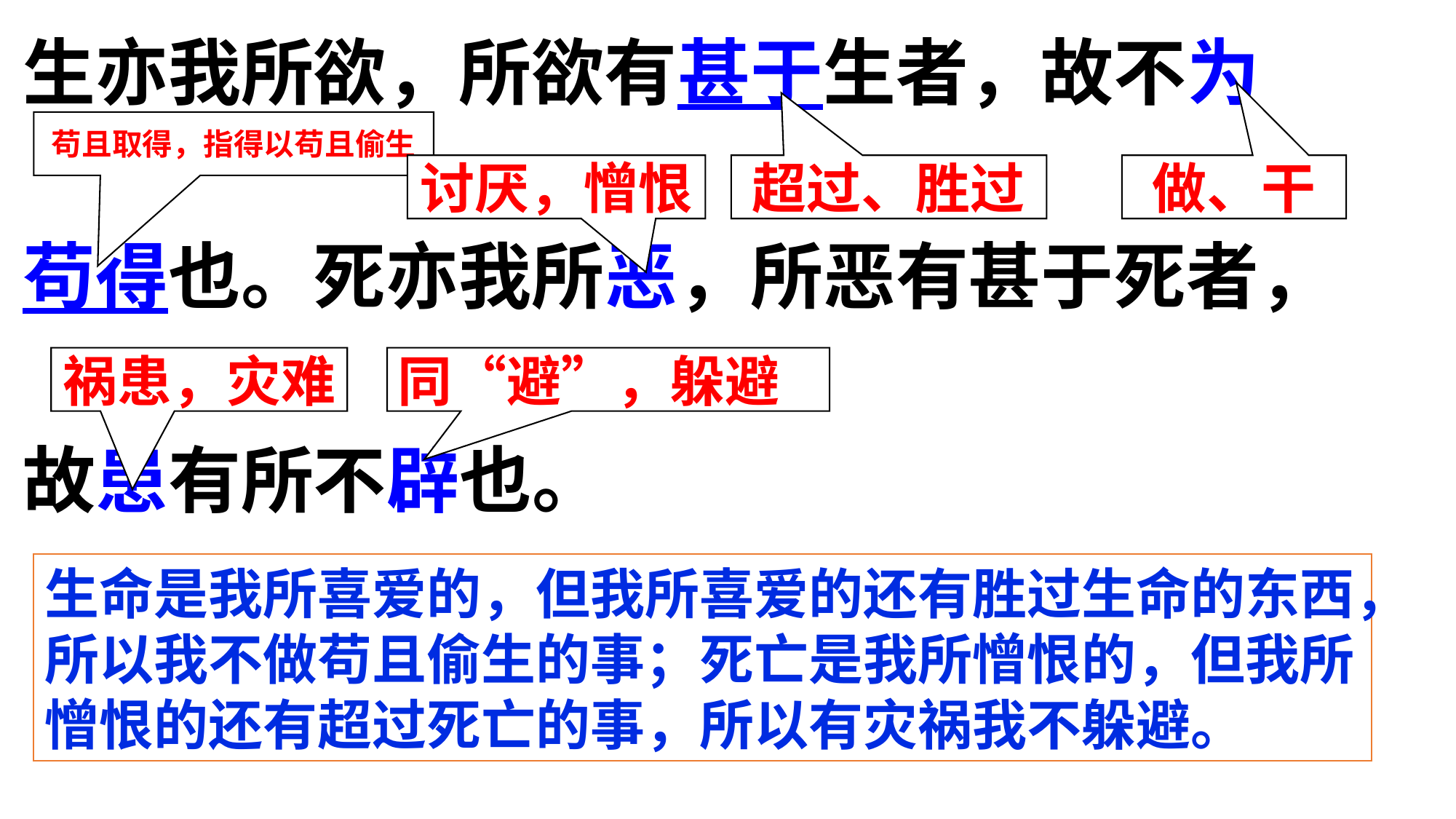

生亦我所欲，所欲有甚于生者，故不为

苟得也。死亦我所恶，所恶有甚于死者，

故患有所不辟也。
苟且取得，指得以苟且偷生
讨厌，憎恨
超过、胜过
做、干
祸患，灾难
同“避”，躲避
生命是我所喜爱的，但我所喜爱的还有胜过生命的东西，所以我不做苟且偷生的事；死亡是我所憎恨的，但我所憎恨的还有超过死亡的事，所以有灾祸我不躲避。